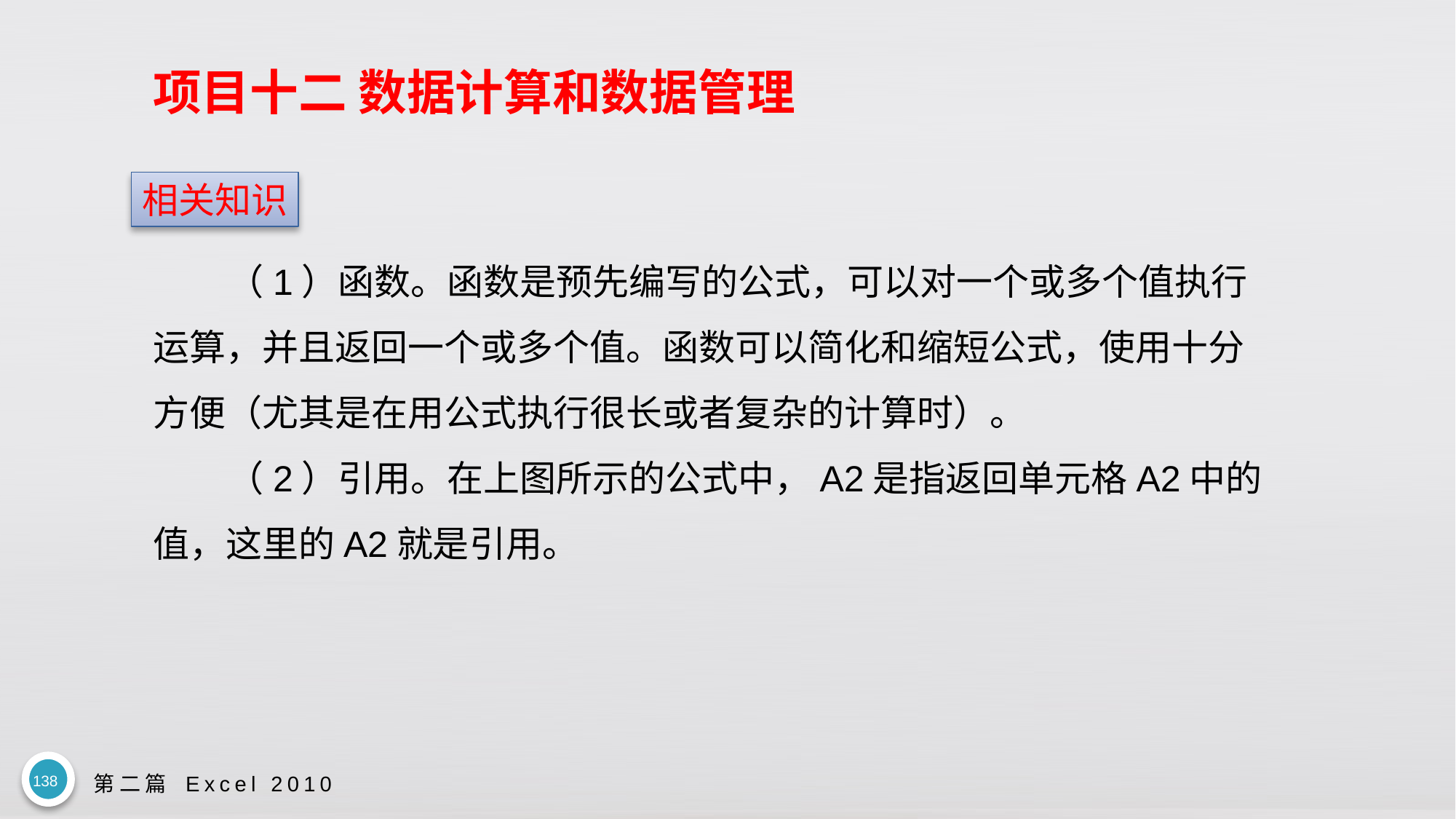

# 项目十二 数据计算和数据管理
相关知识
（1）函数。函数是预先编写的公式，可以对一个或多个值执行运算，并且返回一个或多个值。函数可以简化和缩短公式，使用十分方便（尤其是在用公式执行很长或者复杂的计算时）。
（2）引用。在上图所示的公式中，A2是指返回单元格A2中的值，这里的A2就是引用。
138